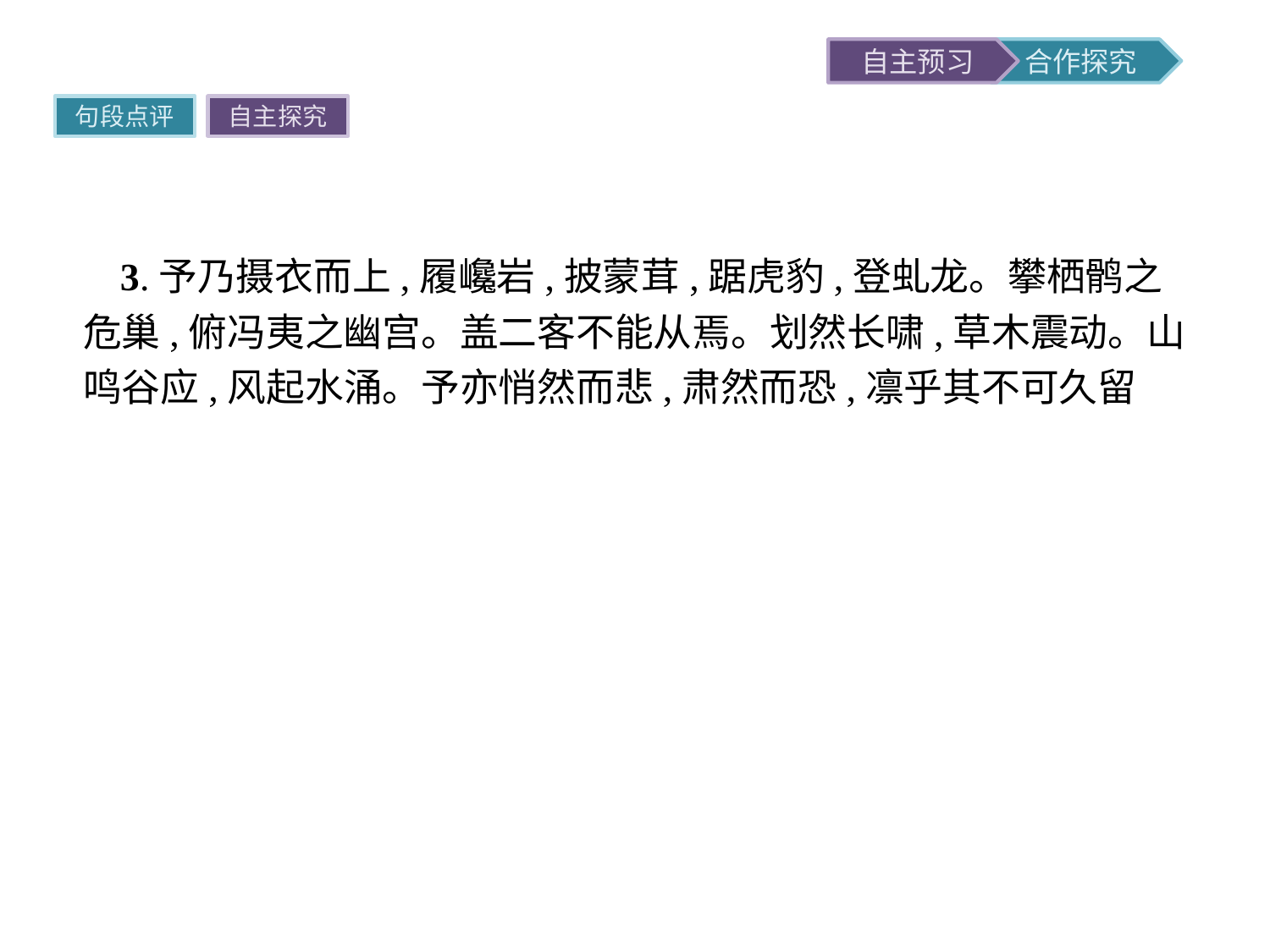

句段点评
自主探究
3.予乃摄衣而上,履巉岩,披蒙茸,踞虎豹,登虬龙。攀栖鹘之危巢,俯冯夷之幽宫。盖二客不能从焉。划然长啸,草木震动。山鸣谷应,风起水涌。予亦悄然而悲,肃然而恐,凛乎其不可久留也。
翻译我就提起衣襟上岸,踏着险峻的山岩,拨开草木,坐在像虎豹般的石头上,登上如虬龙的古树。攀上鹰隼筑巢的高处,俯视水神幽深的宫殿。两位客人都不能跟着我到这个极高处。我一声长啸,像刀突然破物的声音,草木被震动。高山与我共鸣,深谷响起了回声。大风刮起,波浪汹涌。我也觉得忧愁悲哀,感到恐惧而静默屏息,觉得这里令人畏惧,不可久留。